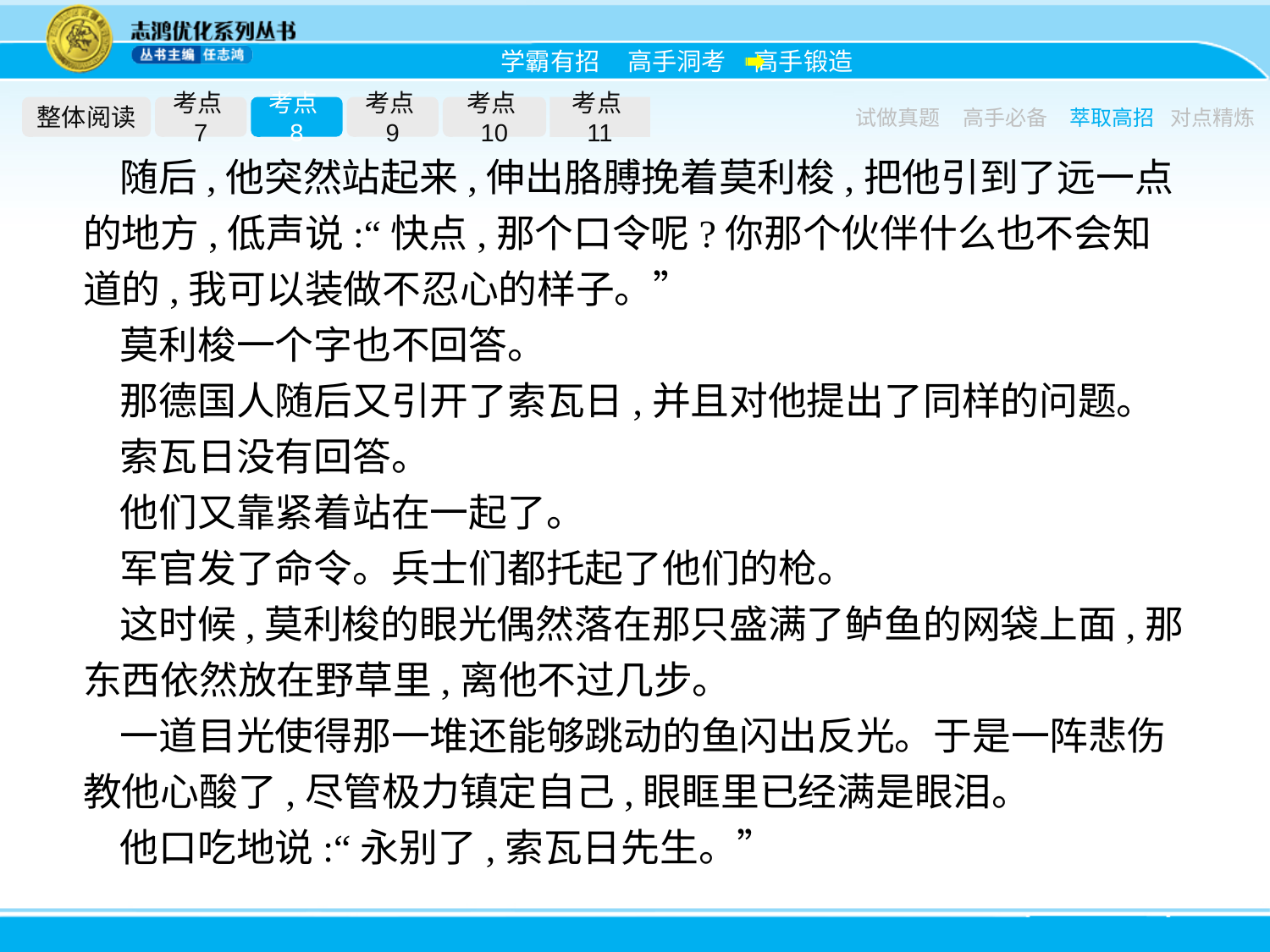

整体阅读
考点7
考点8
考点9
考点10
考点11
试做真题
高手必备
萃取高招
对点精炼
随后,他突然站起来,伸出胳膊挽着莫利梭,把他引到了远一点的地方,低声说:“快点,那个口令呢?你那个伙伴什么也不会知道的,我可以装做不忍心的样子。”
莫利梭一个字也不回答。
那德国人随后又引开了索瓦日,并且对他提出了同样的问题。
索瓦日没有回答。
他们又靠紧着站在一起了。
军官发了命令。兵士们都托起了他们的枪。
这时候,莫利梭的眼光偶然落在那只盛满了鲈鱼的网袋上面,那东西依然放在野草里,离他不过几步。
一道目光使得那一堆还能够跳动的鱼闪出反光。于是一阵悲伤教他心酸了,尽管极力镇定自己,眼眶里已经满是眼泪。
他口吃地说:“永别了,索瓦日先生。”